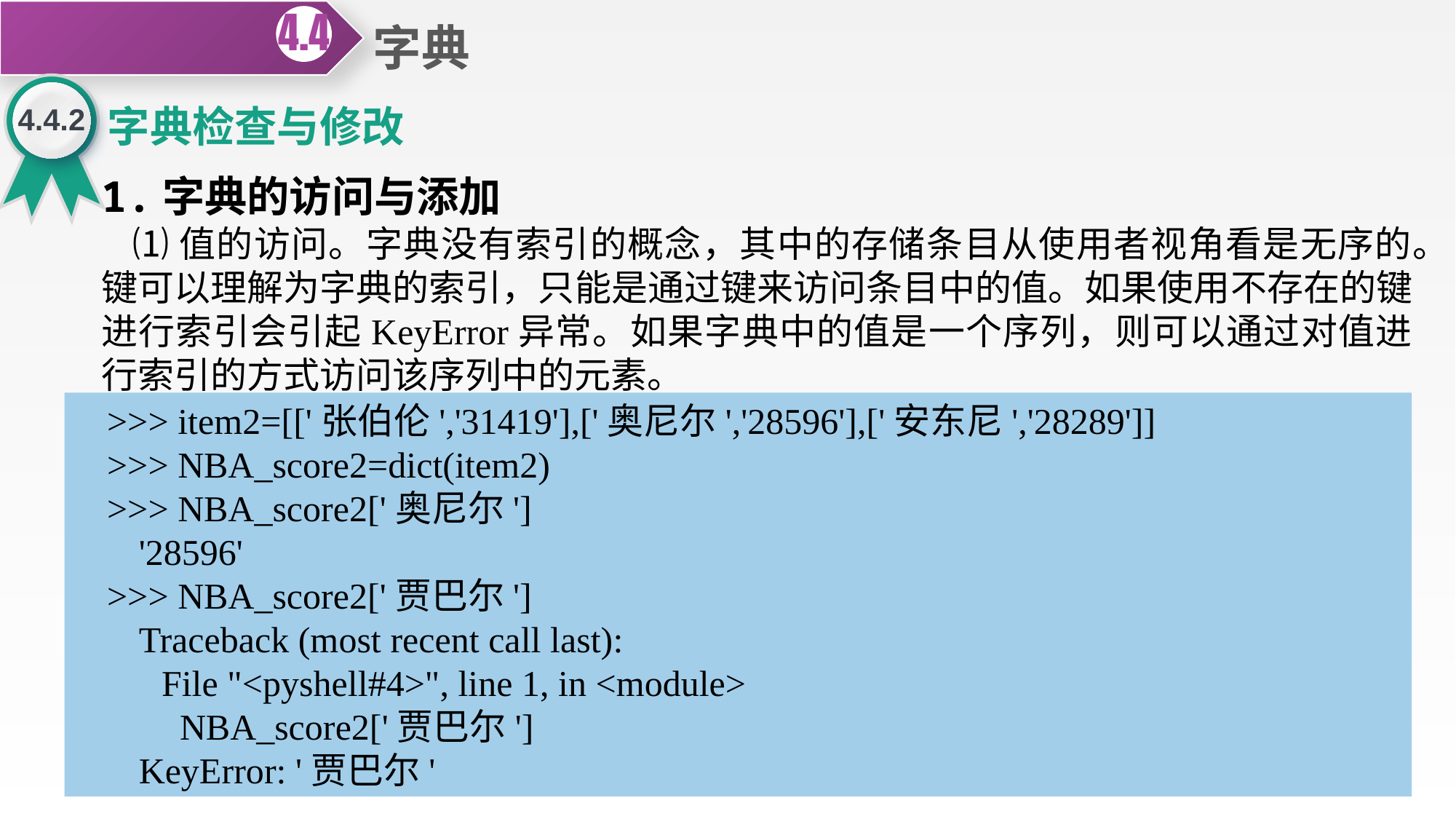

字典

4.4

4.4.2
字典检查与修改
1.字典的访问与添加
⑴值的访问。字典没有索引的概念，其中的存储条目从使用者视角看是无序的。键可以理解为字典的索引，只能是通过键来访问条目中的值。如果使用不存在的键进行索引会引起KeyError异常。如果字典中的值是一个序列，则可以通过对值进行索引的方式访问该序列中的元素。
>>> item2=[['张伯伦','31419'],['奥尼尔','28596'],['安东尼','28289']]
>>> NBA_score2=dict(item2)
>>> NBA_score2['奥尼尔']
'28596'
>>> NBA_score2['贾巴尔']
Traceback (most recent call last):
      File "<pyshell#4>", line 1, in <module>
        NBA_score2['贾巴尔']
KeyError: '贾巴尔'